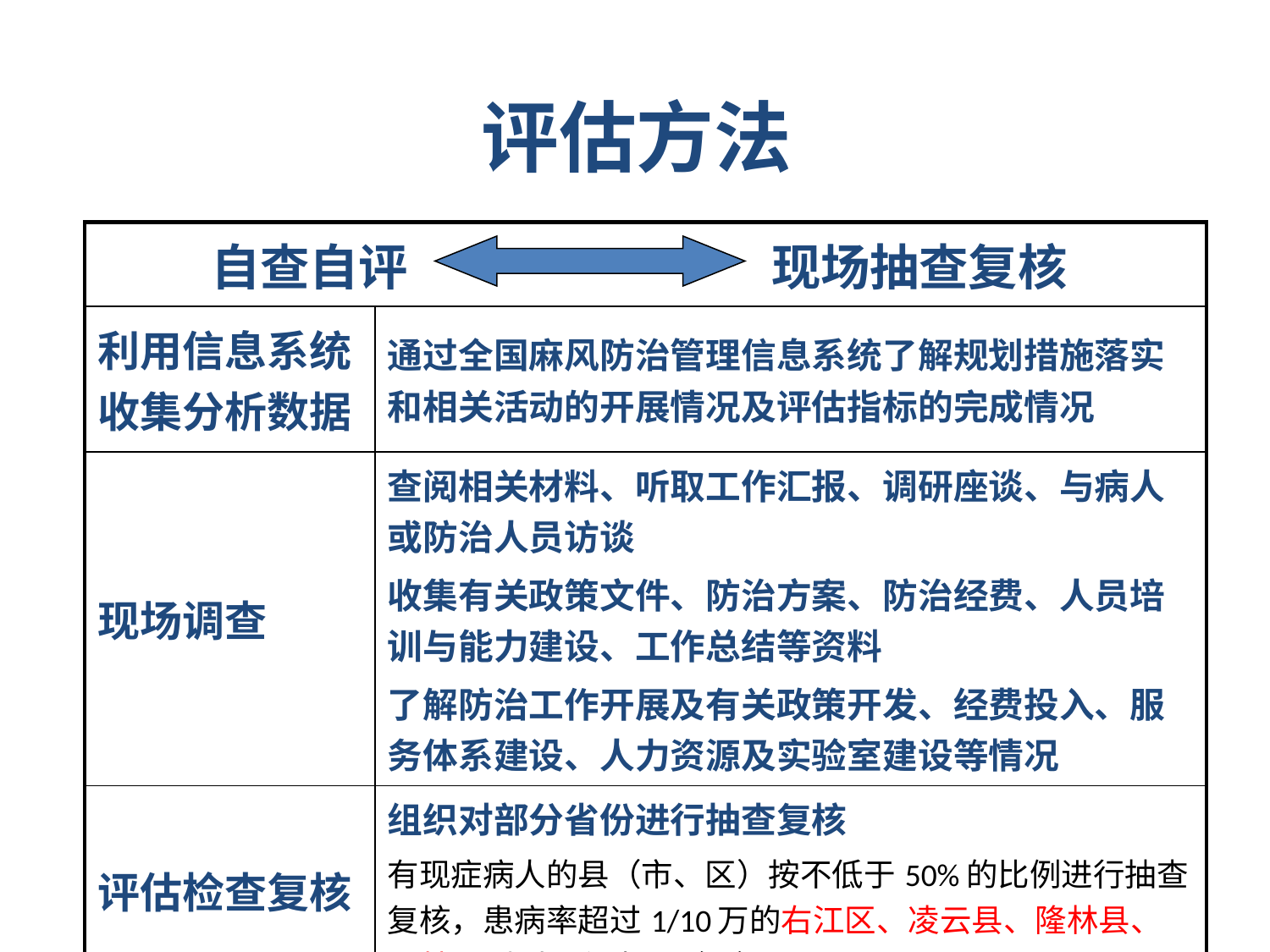

# 评估方法
| 自查自评 现场抽查复核 |  |
| --- | --- |
| 利用信息系统收集分析数据 | 通过全国麻风防治管理信息系统了解规划措施落实和相关活动的开展情况及评估指标的完成情况 |
| 现场调查 | 查阅相关材料、听取工作汇报、调研座谈、与病人或防治人员访谈 收集有关政策文件、防治方案、防治经费、人员培训与能力建设、工作总结等资料 了解防治工作开展及有关政策开发、经费投入、服务体系建设、人力资源及实验室建设等情况 |
| 评估检查复核 | 组织对部分省份进行抽查复核 有现症病人的县（市、区）按不低于50%的比例进行抽查复核，患病率超过1/10万的右江区、凌云县、隆林县、西林县则列入必查县（区）。 |